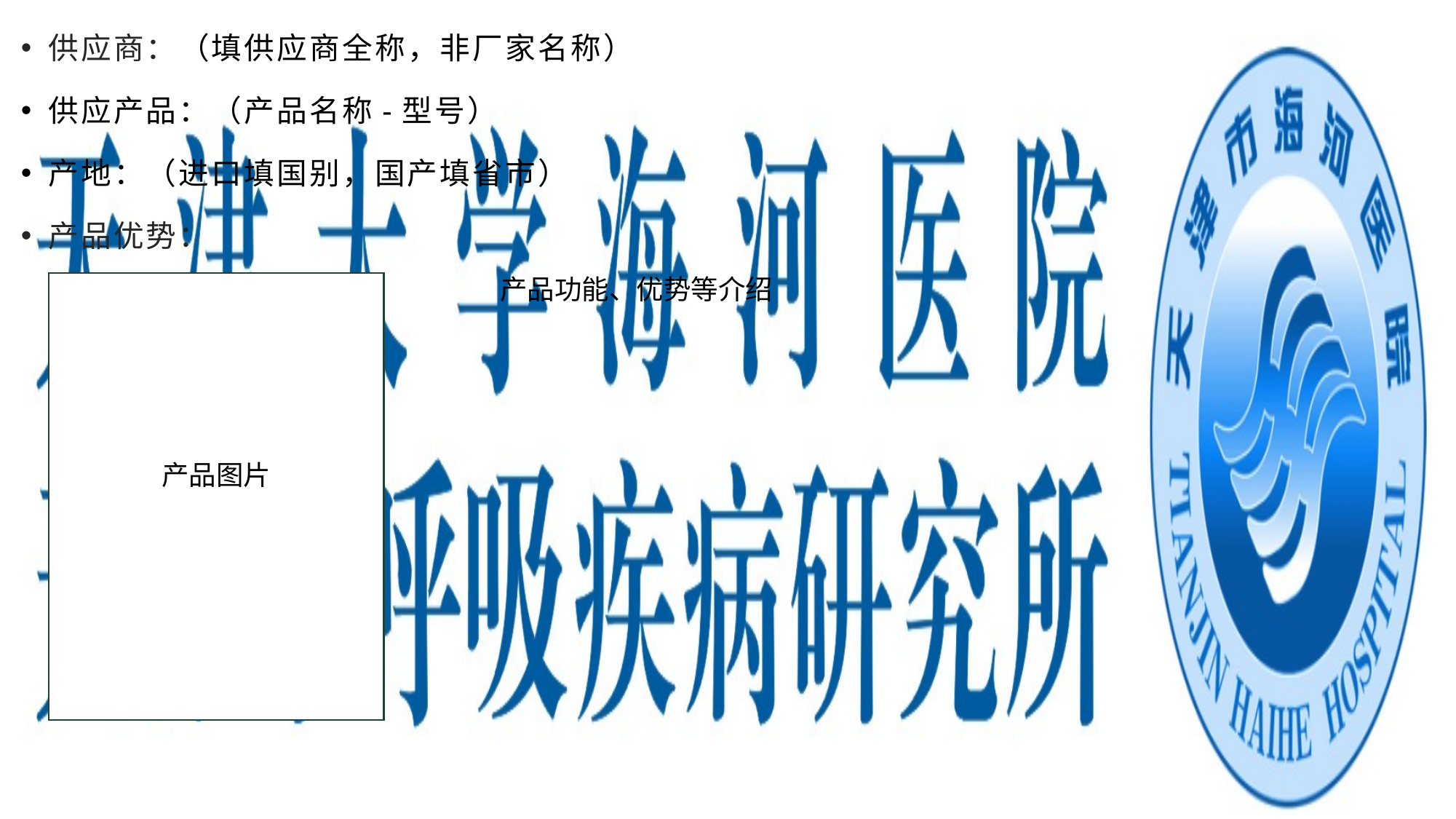

供应商：（填供应商全称，非厂家名称）
供应产品：（产品名称-型号）
产地：（进口填国别，国产填省市）
产品优势：

产品功能、优势等介绍

产品图片